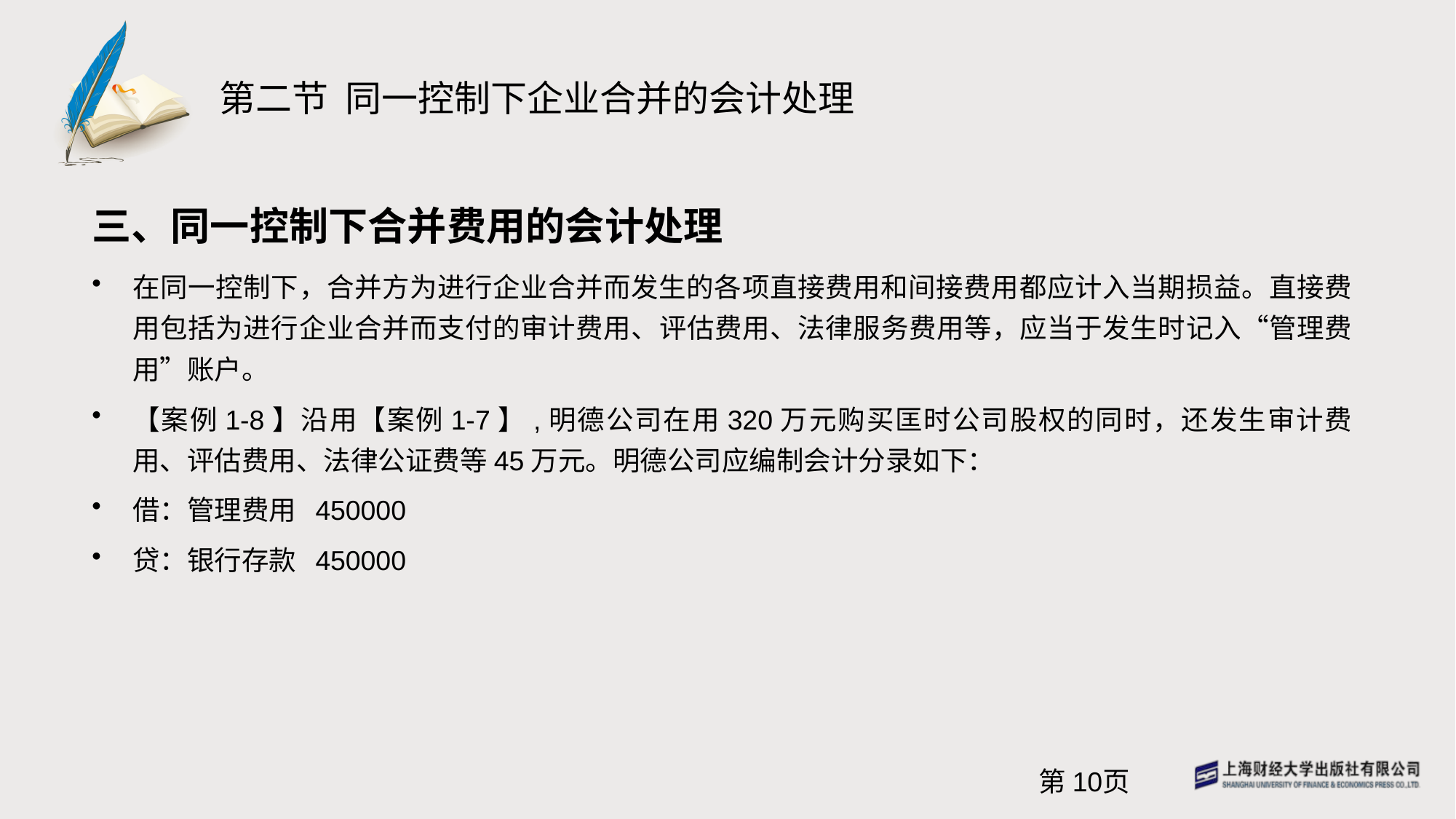

# 第二节  同一控制下企业合并的会计处理
三、同一控制下合并费用的会计处理
在同一控制下，合并方为进行企业合并而发生的各项直接费用和间接费用都应计入当期损益。直接费用包括为进行企业合并而支付的审计费用、评估费用、法律服务费用等，应当于发生时记入“管理费用”账户。
【案例1-8】沿用【案例1-7】,明德公司在用320万元购买匡时公司股权的同时，还发生审计费用、评估费用、法律公证费等45万元。明德公司应编制会计分录如下：
借：管理费用  450000
贷：银行存款  450000

10